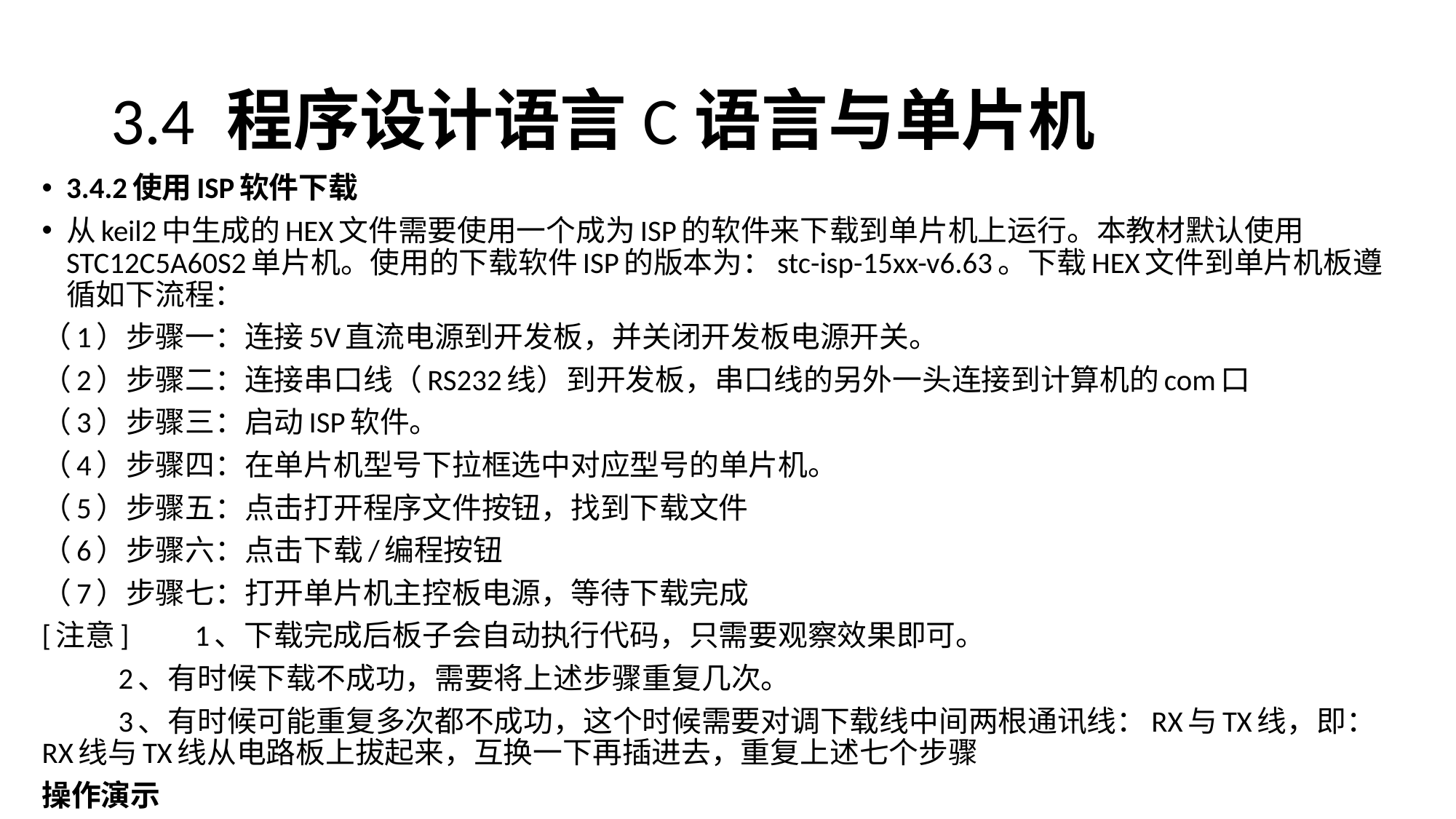

# 3.4 程序设计语言C语言与单片机
3.4.2使用ISP软件下载
从keil2中生成的HEX文件需要使用一个成为ISP的软件来下载到单片机上运行。本教材默认使用STC12C5A60S2单片机。使用的下载软件ISP的版本为：stc-isp-15xx-v6.63。下载HEX文件到单片机板遵循如下流程：
（1）步骤一：连接5V直流电源到开发板，并关闭开发板电源开关。
（2）步骤二：连接串口线（RS232线）到开发板，串口线的另外一头连接到计算机的com口
（3）步骤三：启动ISP软件。
（4）步骤四：在单片机型号下拉框选中对应型号的单片机。
（5）步骤五：点击打开程序文件按钮，找到下载文件
（6）步骤六：点击下载/编程按钮
（7）步骤七：打开单片机主控板电源，等待下载完成
[注意]	1、下载完成后板子会自动执行代码，只需要观察效果即可。
	2、有时候下载不成功，需要将上述步骤重复几次。
	3、有时候可能重复多次都不成功，这个时候需要对调下载线中间两根通讯线：RX与TX线，即：RX线与TX线从电路板上拔起来，互换一下再插进去，重复上述七个步骤
操作演示